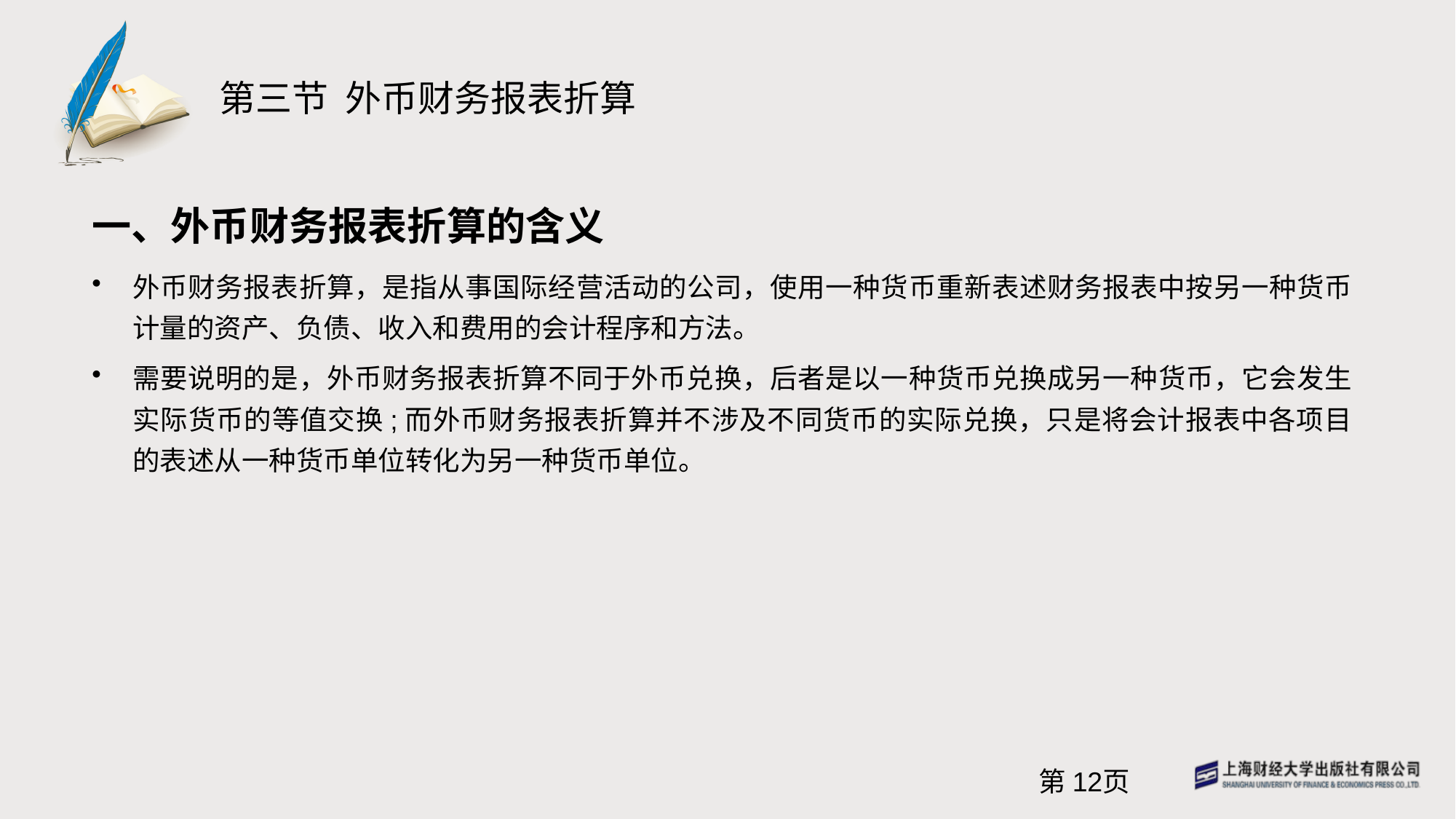

# 第三节  外币财务报表折算
一、外币财务报表折算的含义
外币财务报表折算，是指从事国际经营活动的公司，使用一种货币重新表述财务报表中按另一种货币计量的资产、负债、收入和费用的会计程序和方法。
需要说明的是，外币财务报表折算不同于外币兑换，后者是以一种货币兑换成另一种货币，它会发生实际货币的等值交换;而外币财务报表折算并不涉及不同货币的实际兑换，只是将会计报表中各项目的表述从一种货币单位转化为另一种货币单位。

12